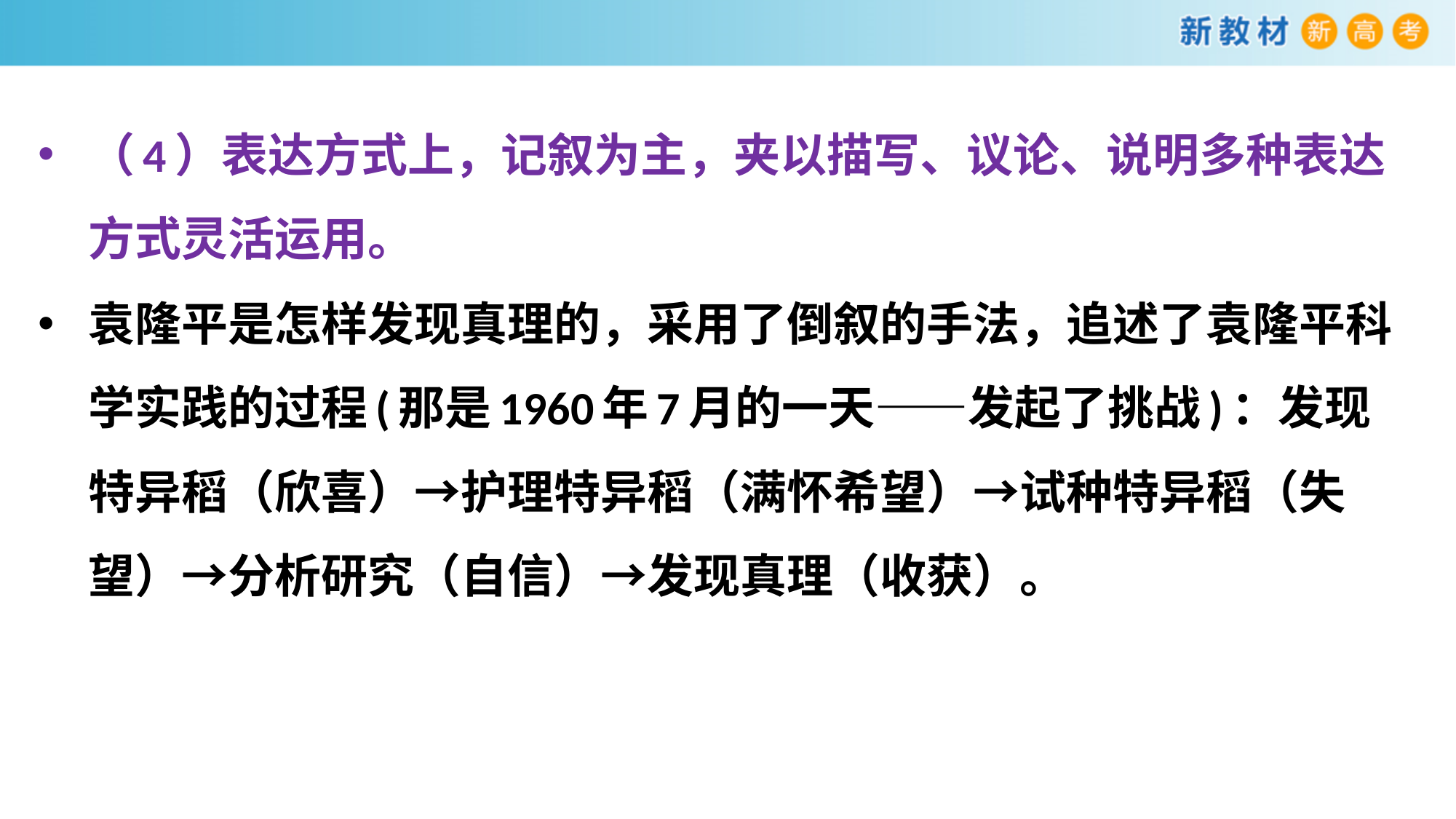

（4）表达方式上，记叙为主，夹以描写、议论、说明多种表达方式灵活运用。
袁隆平是怎样发现真理的，采用了倒叙的手法，追述了袁隆平科学实践的过程(那是1960年7月的一天——发起了挑战)：发现特异稻（欣喜）→护理特异稻（满怀希望）→试种特异稻（失望）→分析研究（自信）→发现真理（收获）。